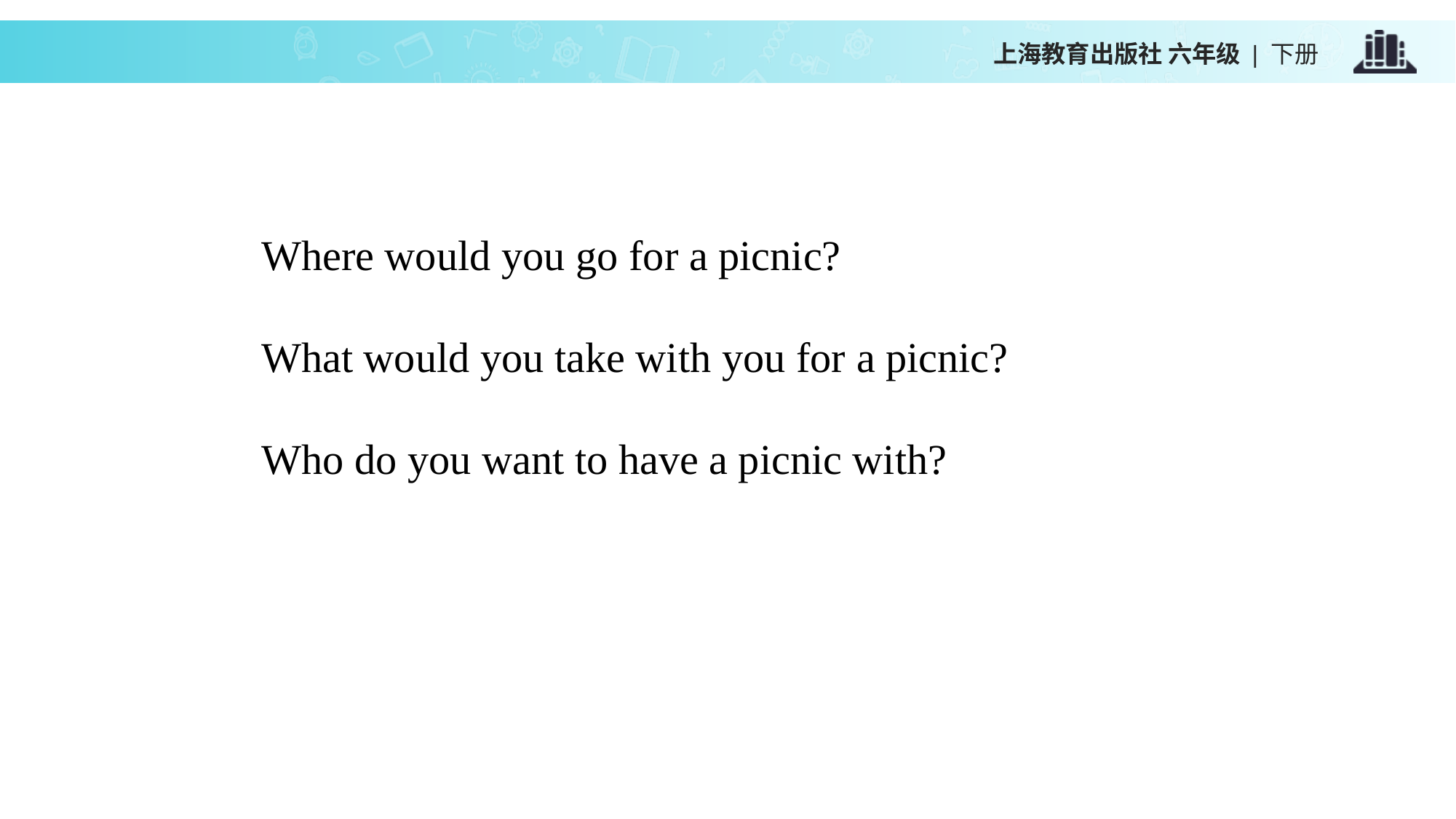

上海教育出版社 六年级 | 下册
Where would you go for a picnic?

What would you take with you for a picnic?

Who do you want to have a picnic with?